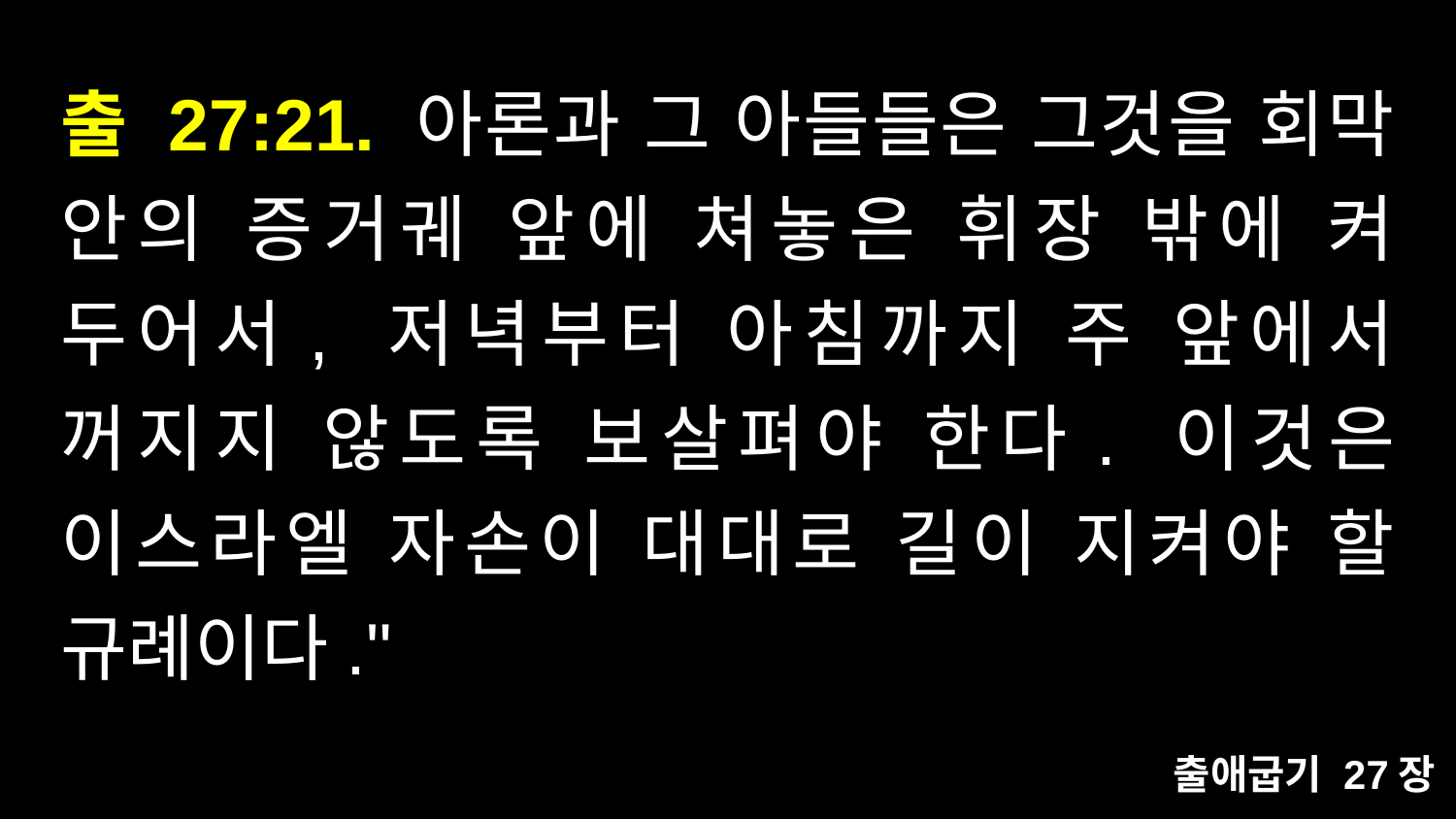

# 출 27:21. 아론과 그 아들들은 그것을 회막 안의 증거궤 앞에 쳐놓은 휘장 밖에 켜 두어서, 저녁부터 아침까지 주 앞에서 꺼지지 않도록 보살펴야 한다. 이것은 이스라엘 자손이 대대로 길이 지켜야 할 규례이다."
출애굽기 27장